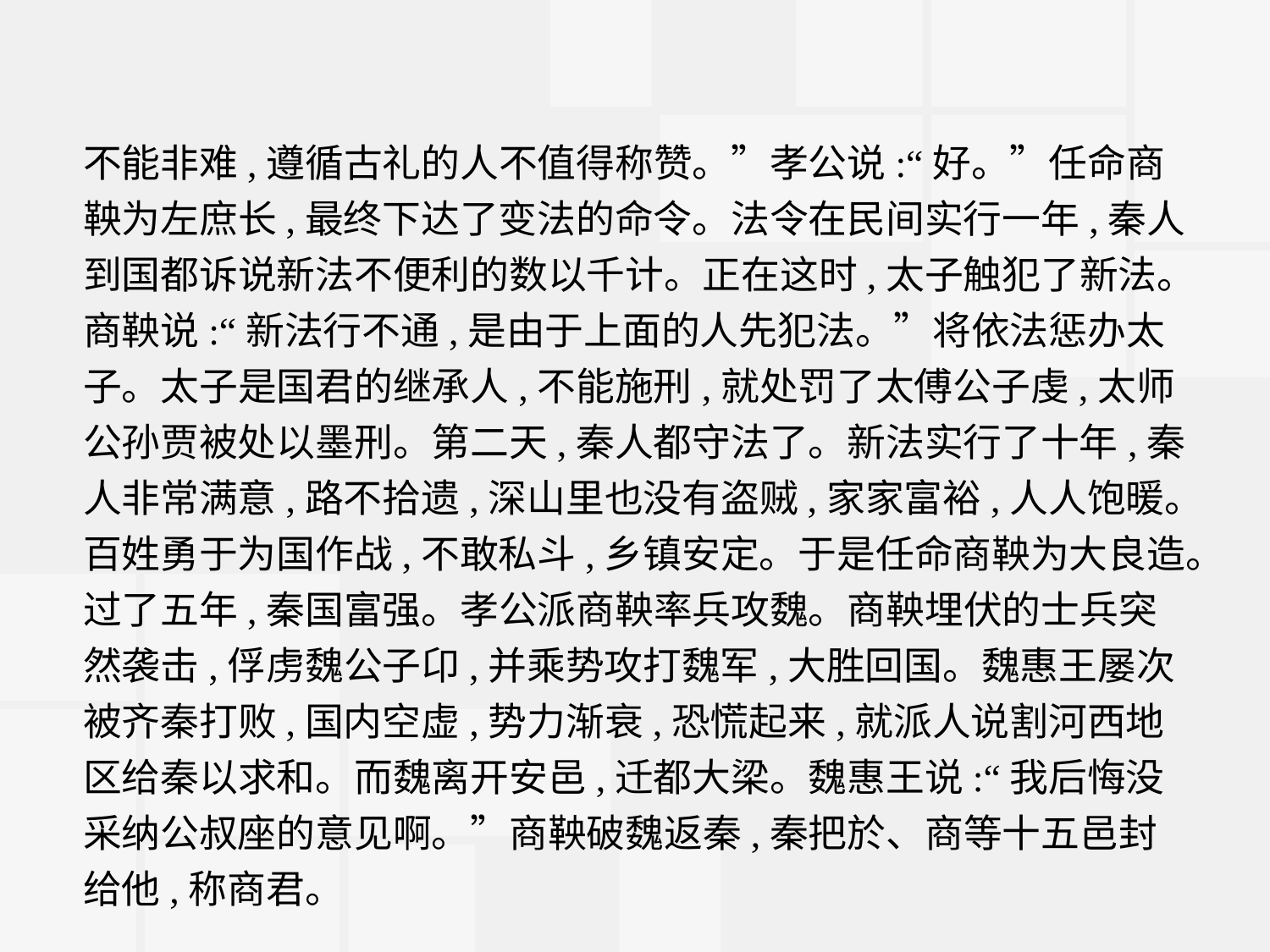

不能非难,遵循古礼的人不值得称赞。”孝公说:“好。”任命商鞅为左庶长,最终下达了变法的命令。法令在民间实行一年,秦人到国都诉说新法不便利的数以千计。正在这时,太子触犯了新法。商鞅说:“新法行不通,是由于上面的人先犯法。”将依法惩办太子。太子是国君的继承人,不能施刑,就处罚了太傅公子虔,太师公孙贾被处以墨刑。第二天,秦人都守法了。新法实行了十年,秦人非常满意,路不拾遗,深山里也没有盗贼,家家富裕,人人饱暖。百姓勇于为国作战,不敢私斗,乡镇安定。于是任命商鞅为大良造。过了五年,秦国富强。孝公派商鞅率兵攻魏。商鞅埋伏的士兵突然袭击,俘虏魏公子卬,并乘势攻打魏军,大胜回国。魏惠王屡次被齐秦打败,国内空虚,势力渐衰,恐慌起来,就派人说割河西地区给秦以求和。而魏离开安邑,迁都大梁。魏惠王说:“我后悔没采纳公叔座的意见啊。”商鞅破魏返秦,秦把於、商等十五邑封给他,称商君。